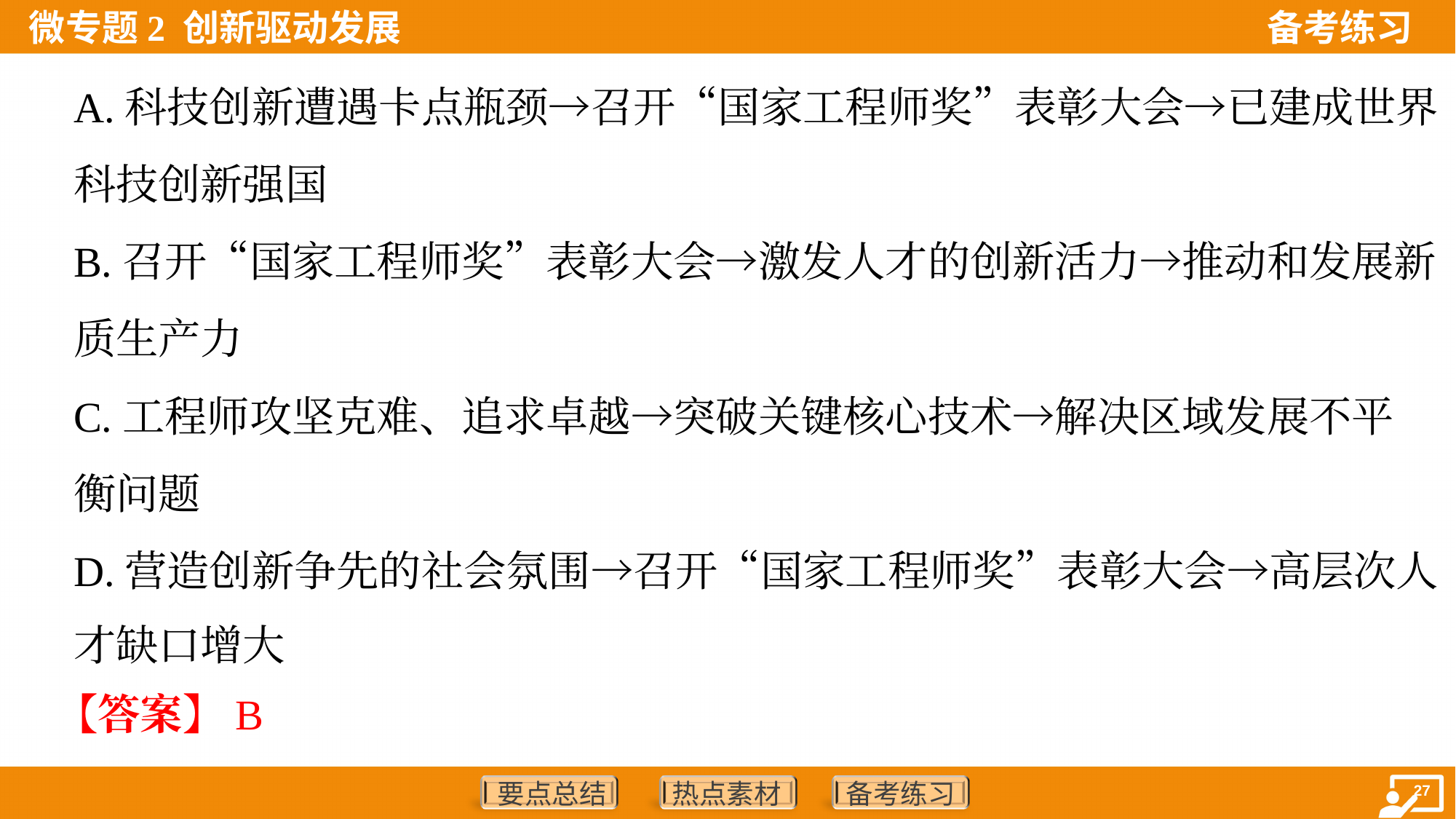

A.科技创新遭遇卡点瓶颈→召开“国家工程师奖”表彰大会→已建成世界
科技创新强国
B.召开“国家工程师奖”表彰大会→激发人才的创新活力→推动和发展新
质生产力
C.工程师攻坚克难、追求卓越→突破关键核心技术→解决区域发展不平
衡问题
D.营造创新争先的社会氛围→召开“国家工程师奖”表彰大会→高层次人
才缺口增大
【答案】B